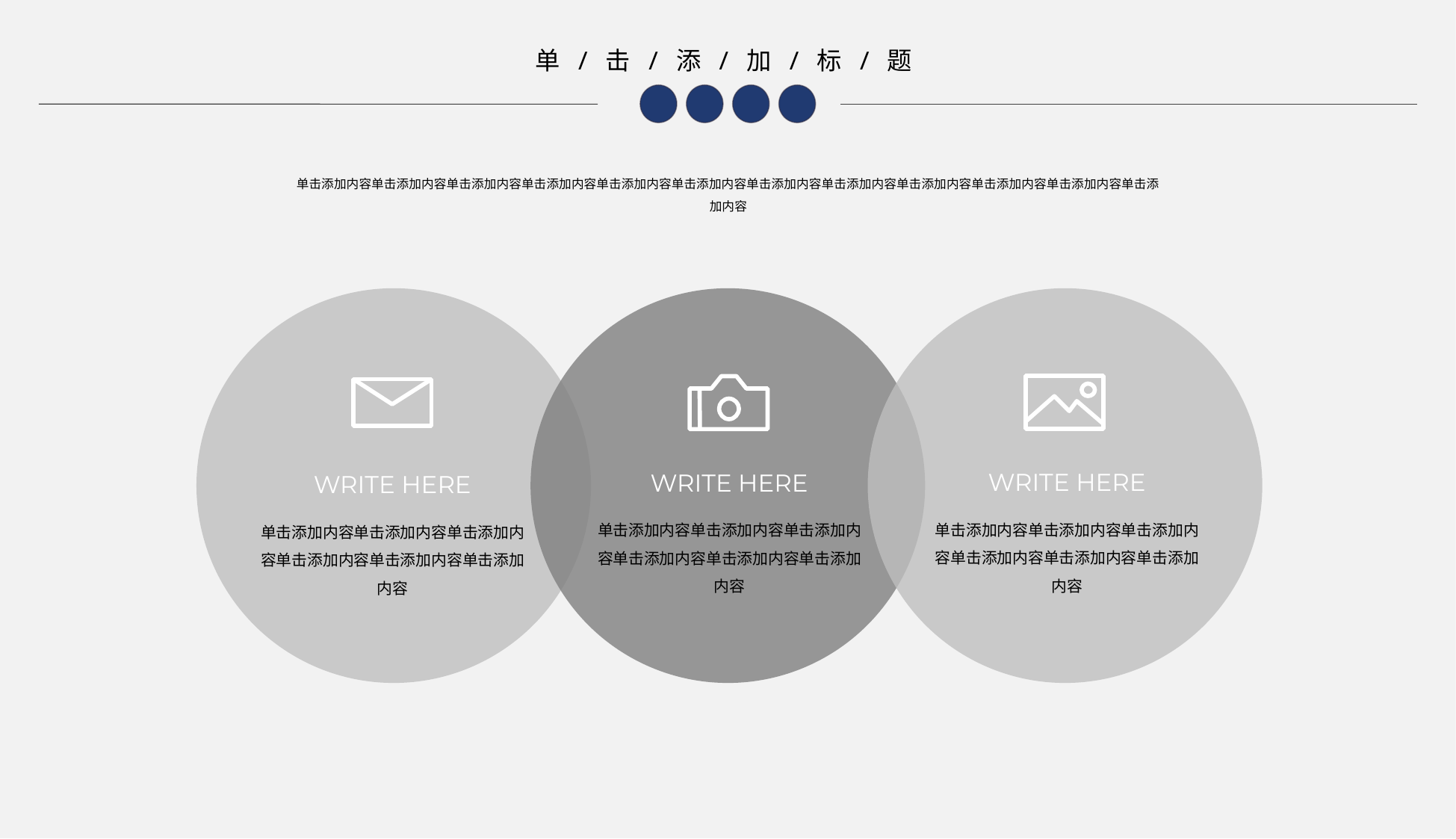

单/击/添/加/标/题

单击添加内容单击添加内容单击添加内容单击添加内容单击添加内容单击添加内容单击添加内容单击添加内容单击添加内容单击添加内容单击添加内容单击添加内容

WRITE HERE
WRITE HERE
WRITE HERE
单击添加内容单击添加内容单击添加内容单击添加内容单击添加内容单击添加内容
单击添加内容单击添加内容单击添加内容单击添加内容单击添加内容单击添加内容
单击添加内容单击添加内容单击添加内容单击添加内容单击添加内容单击添加内容